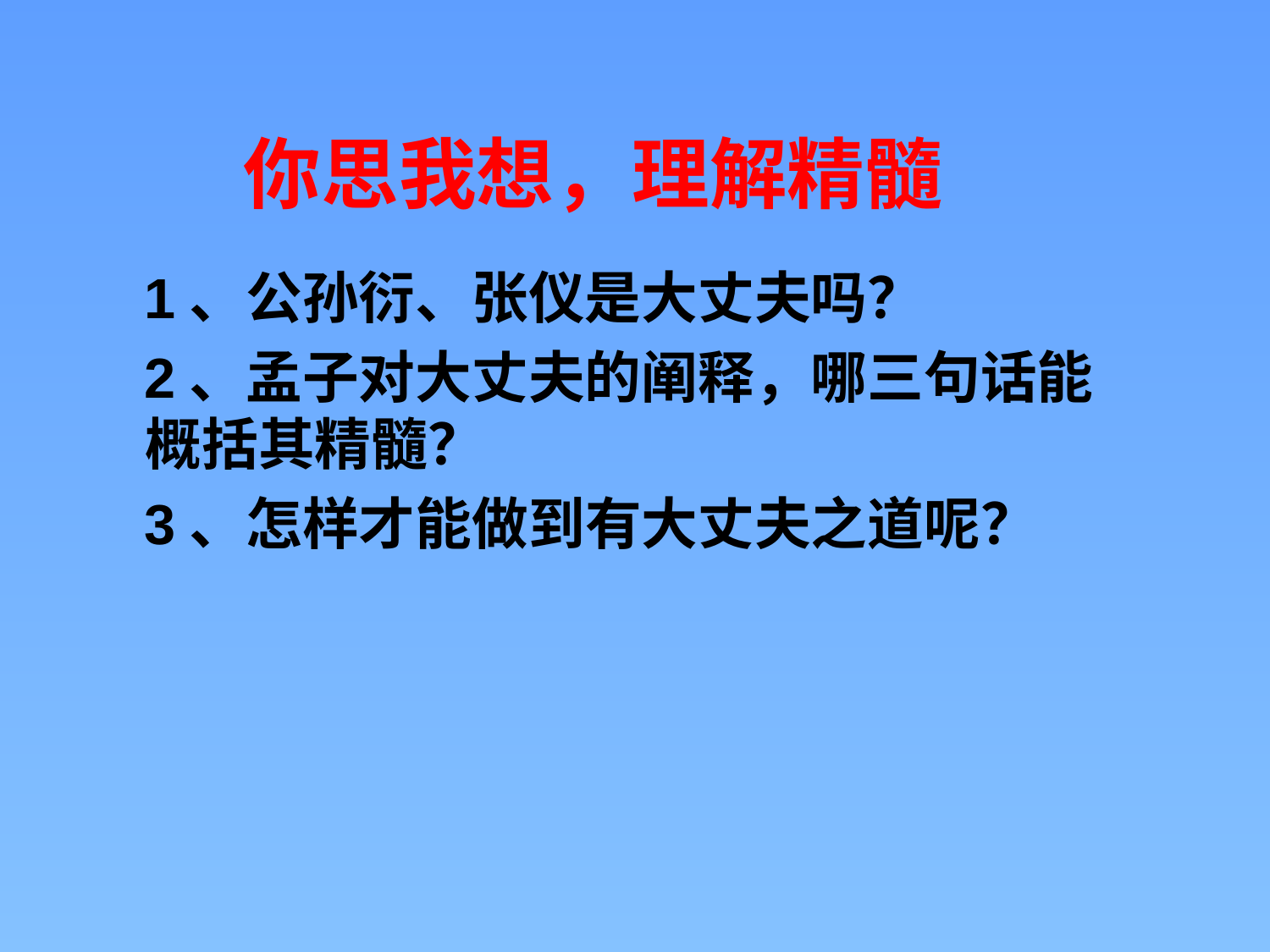

# 你思我想，理解精髓
   1、公孙衍、张仪是大丈夫吗？
   2、孟子对大丈夫的阐释，哪三句话能概括其精髓？
   3、怎样才能做到有大丈夫之道呢？